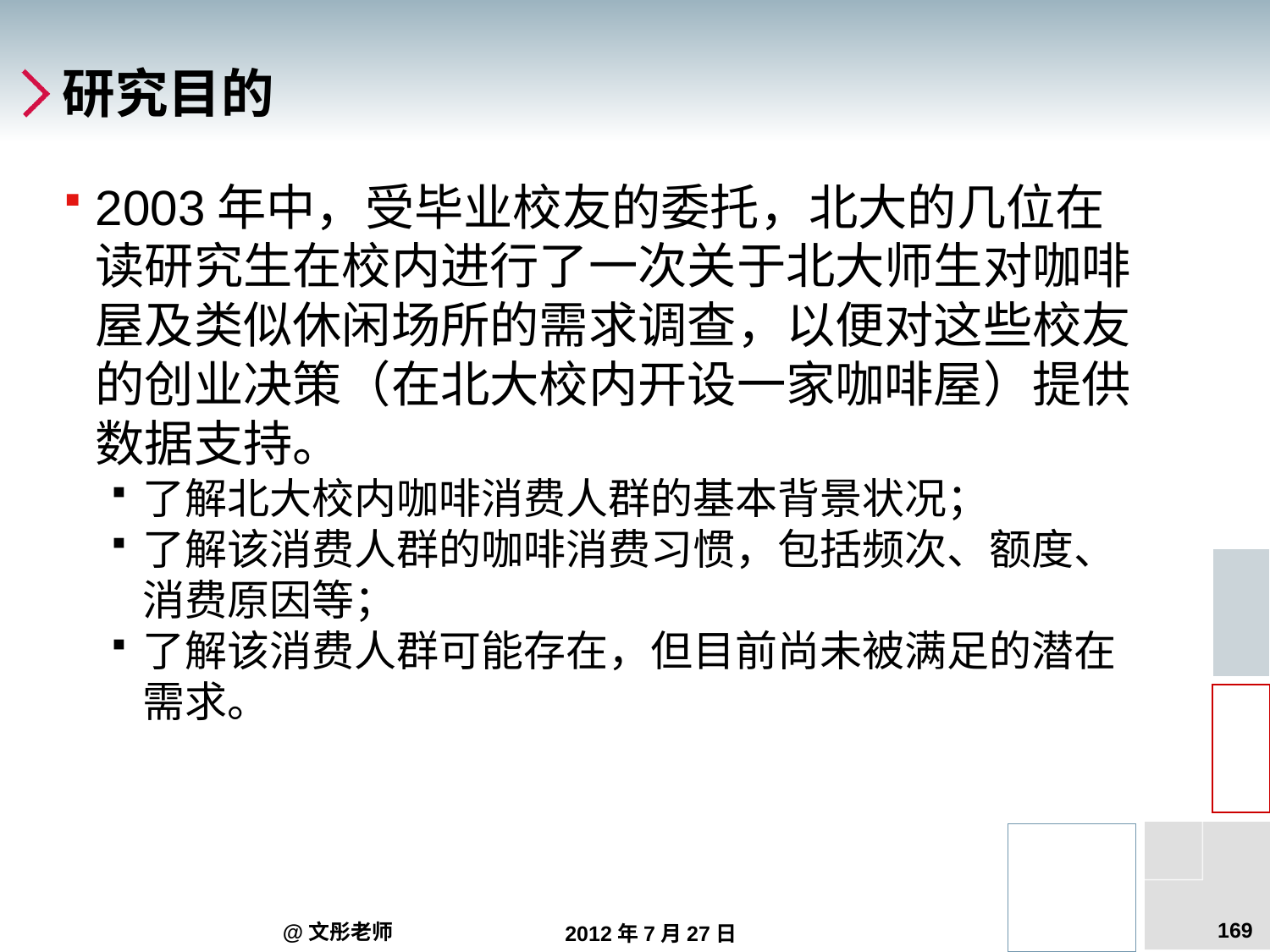

# 研究目的
2003年中，受毕业校友的委托，北大的几位在读研究生在校内进行了一次关于北大师生对咖啡屋及类似休闲场所的需求调查，以便对这些校友的创业决策（在北大校内开设一家咖啡屋）提供数据支持。
了解北大校内咖啡消费人群的基本背景状况；
了解该消费人群的咖啡消费习惯，包括频次、额度、消费原因等；
了解该消费人群可能存在，但目前尚未被满足的潜在需求。

169
@文彤老师

2012年7月27日